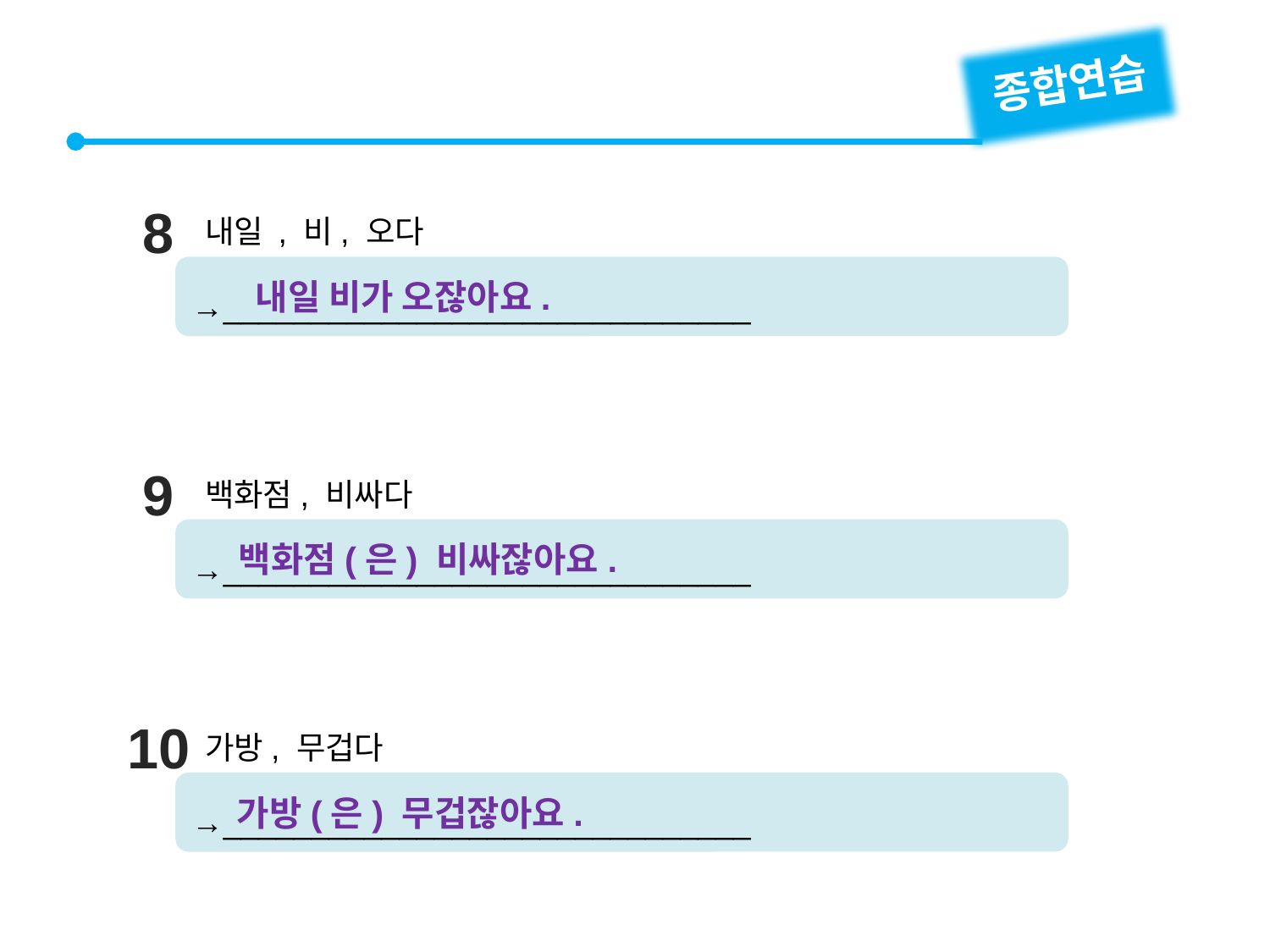

종합연습
8
내일 , 비, 오다
→______________________________
내일 비가 오잖아요.
9
백화점, 비싸다
→______________________________
백화점(은) 비싸잖아요.
10
가방, 무겁다
→______________________________
가방(은) 무겁잖아요.